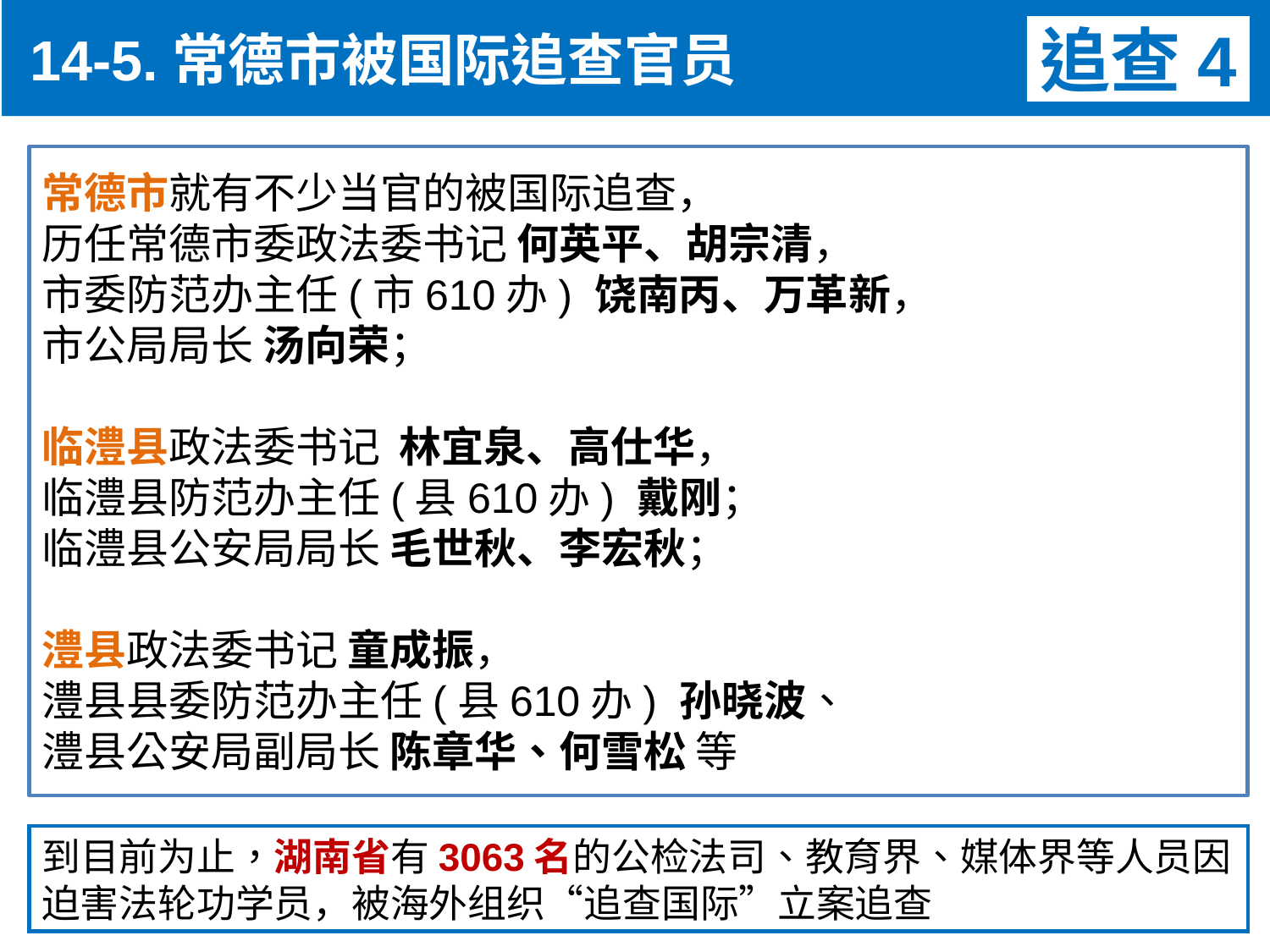

14-5.常德市被国际追查官员
追查4
常德市就有不少当官的被国际追查，
历任常德市委政法委书记 何英平、胡宗清，
市委防范办主任(市610办) 饶南丙、万革新，
市公局局长 汤向荣；

临澧县政法委书记  林宜泉、高仕华，
临澧县防范办主任(县610办) 戴刚；
临澧县公安局局长 毛世秋、李宏秋；

澧县政法委书记 童成振，
澧县县委防范办主任(县610办) 孙晓波、
澧县公安局副局长 陈章华、何雪松 等
到目前为止，湖南省有3063名的公检法司、教育界、媒体界等人员因迫害法轮功学员，被海外组织“追查国际”立案追查